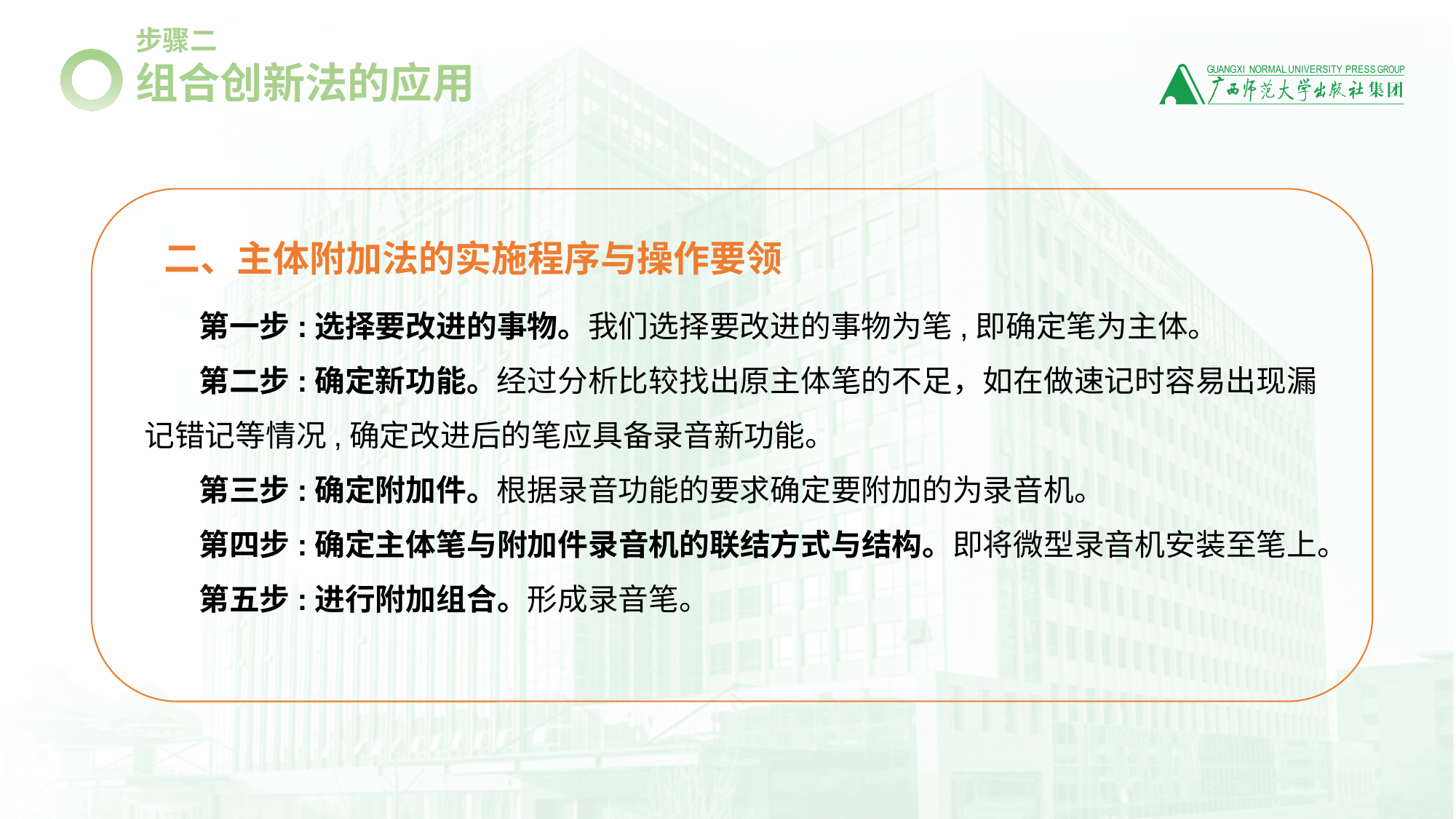

步骤二
组合创新法的应用

二、主体附加法的实施程序与操作要领
第一步:选择要改进的事物。我们选择要改进的事物为笔,即确定笔为主体。
第二步:确定新功能。经过分析比较找出原主体笔的不足，如在做速记时容易出现漏记错记等情况,确定改进后的笔应具备录音新功能。
第三步:确定附加件。根据录音功能的要求确定要附加的为录音机。
第四步:确定主体笔与附加件录音机的联结方式与结构。即将微型录音机安装至笔上。
第五步:进行附加组合。形成录音笔。